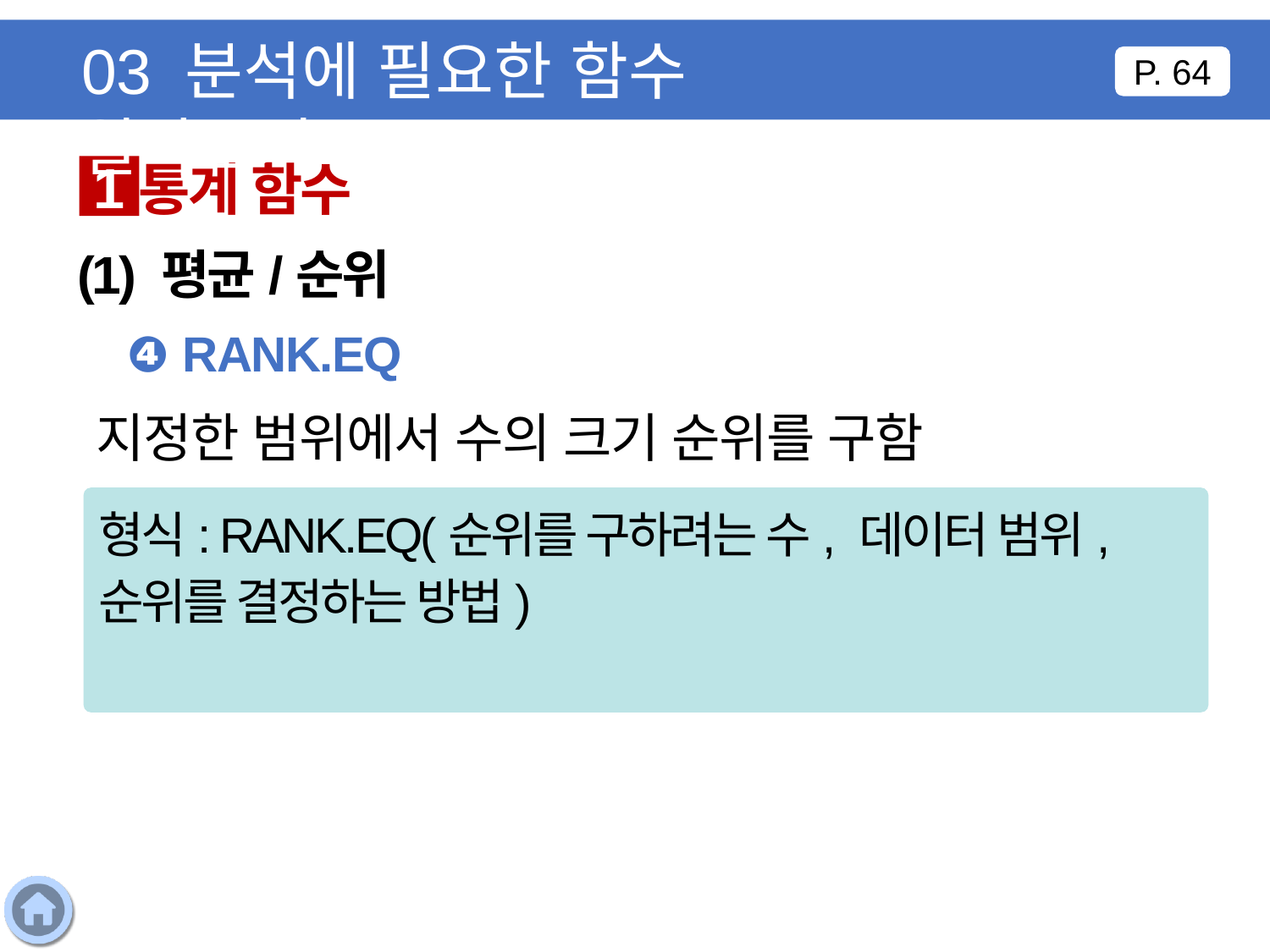

03 분석에 필요한 함수 알아보기
P. 64
통계 함수
1
(1) 평균/순위
❹ RANK.EQ
지정한 범위에서 수의 크기 순위를 구함
형식: RANK.EQ(순위를 구하려는 수, 데이터 범위, 순위를 결정하는 방법)